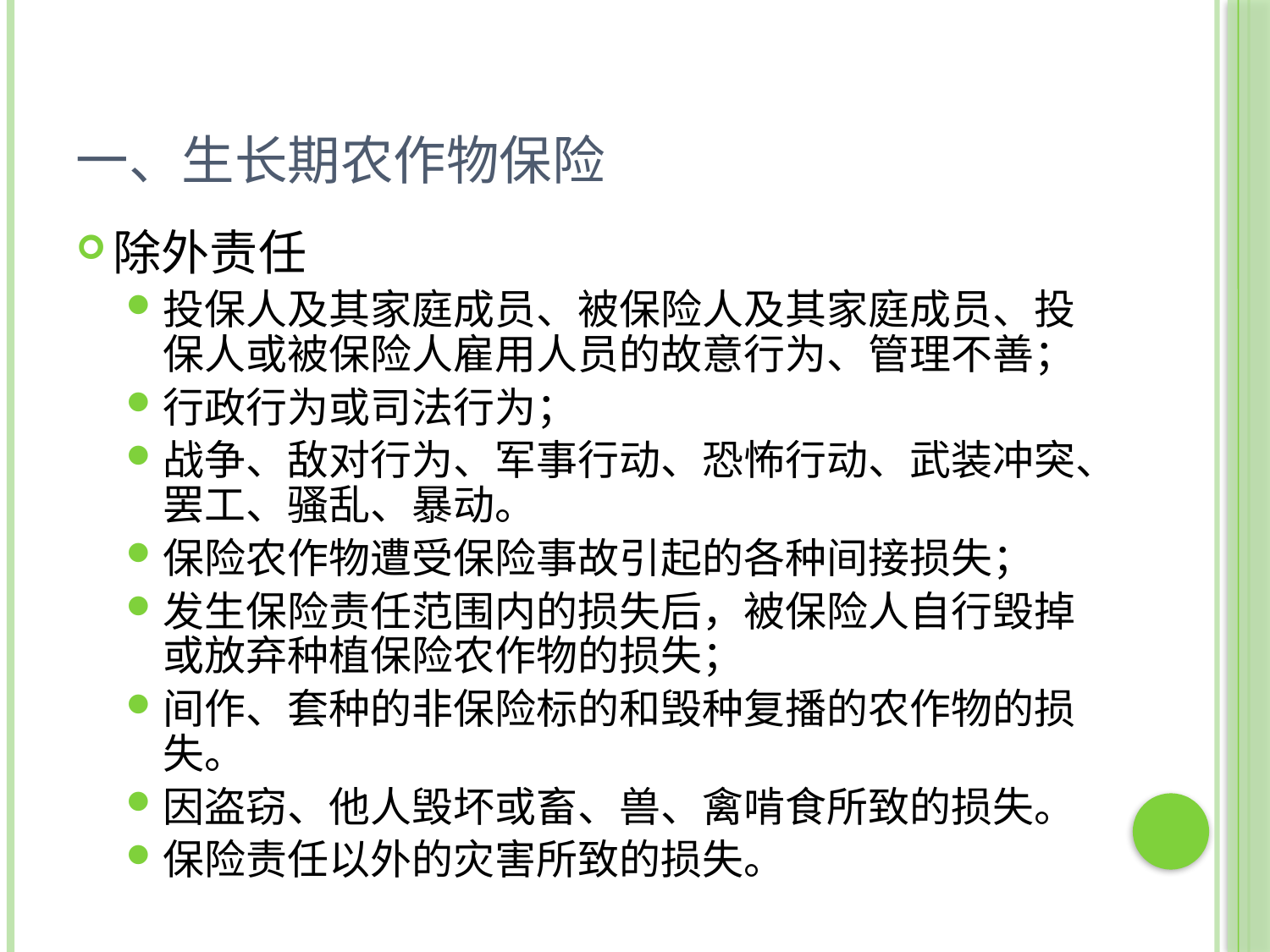

# 一、生长期农作物保险
除外责任
投保人及其家庭成员、被保险人及其家庭成员、投保人或被保险人雇用人员的故意行为、管理不善；
行政行为或司法行为；
战争、敌对行为、军事行动、恐怖行动、武装冲突、罢工、骚乱、暴动。
保险农作物遭受保险事故引起的各种间接损失；
发生保险责任范围内的损失后，被保险人自行毁掉或放弃种植保险农作物的损失；
间作、套种的非保险标的和毁种复播的农作物的损失。
因盗窃、他人毁坏或畜、兽、禽啃食所致的损失。
保险责任以外的灾害所致的损失。